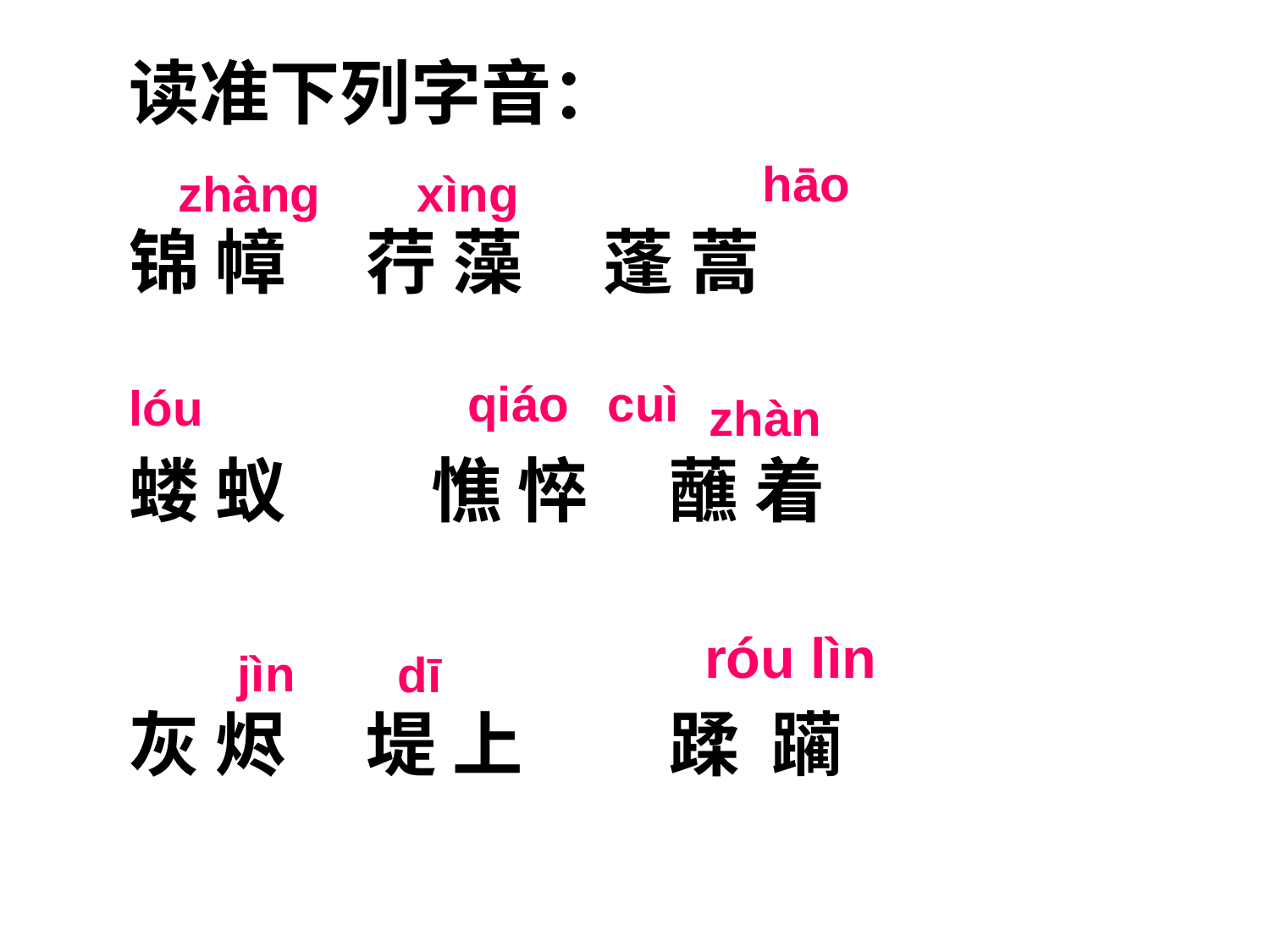

读准下列字音：

锦 幛     荇 藻     蓬 蒿

蝼 蚁	   憔 悴     蘸 着

灰 烬     堤 上	  蹂  躏
hāo
zhàng
xìng
qiáo
cuì
lóu
zhàn
róu lìn
jìn
dī